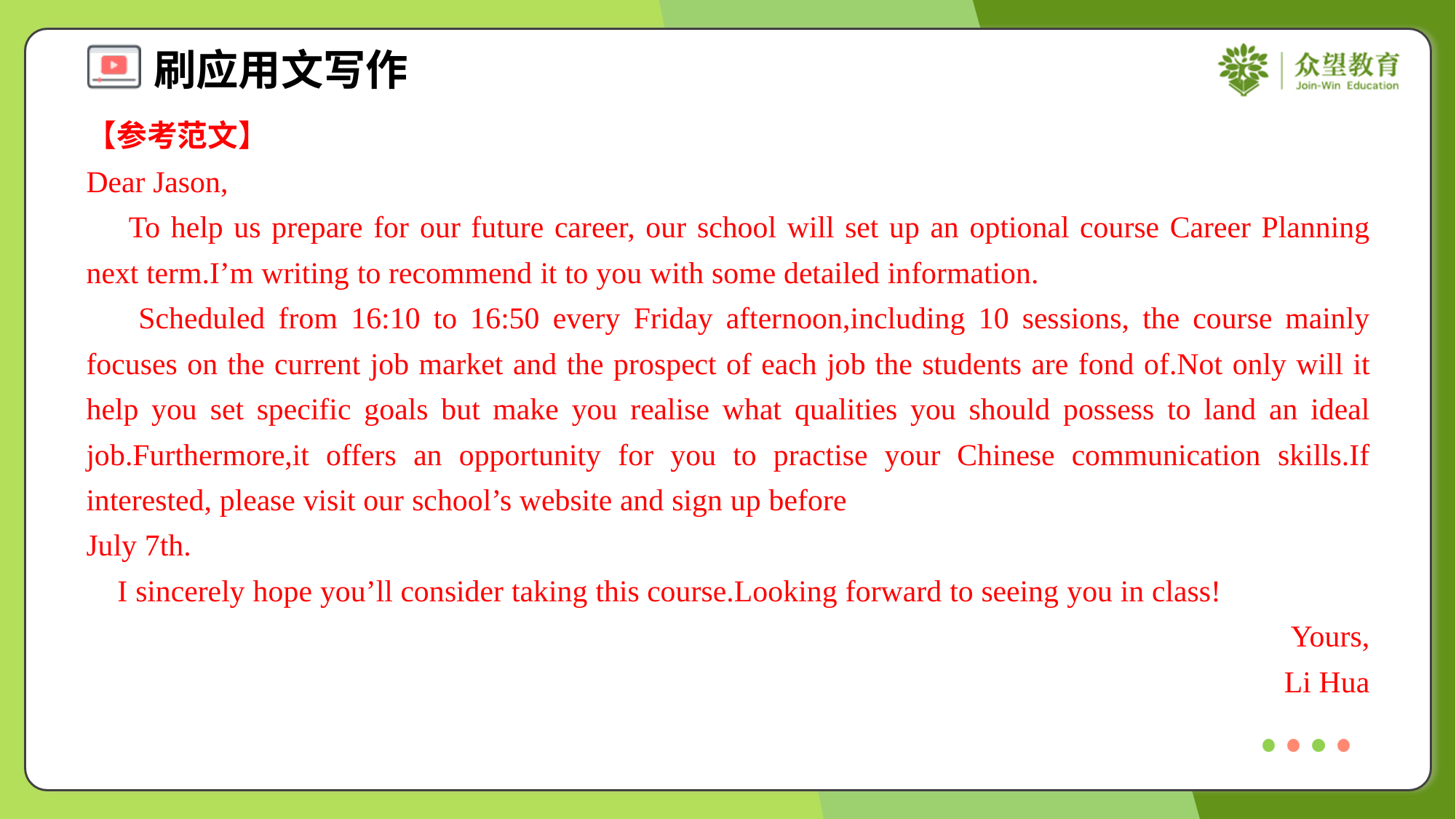

【参考范文】
Dear Jason,
    To help us prepare for our future career, our school will set up an optional course Career Planning next term.I’m writing to recommend it to you with some detailed information.
    Scheduled from 16:10 to 16:50 every Friday afternoon,including 10 sessions, the course mainly focuses on the current job market and the prospect of each job the students are fond of.Not only will it help you set specific goals but make you realise what qualities you should possess to land an ideal job.Furthermore,it offers an opportunity for you to practise your Chinese communication skills.If interested, please visit our school’s website and sign up before
July 7th.
    I sincerely hope you’ll consider taking this course.Looking forward to seeing you in class!
Yours,
Li Hua